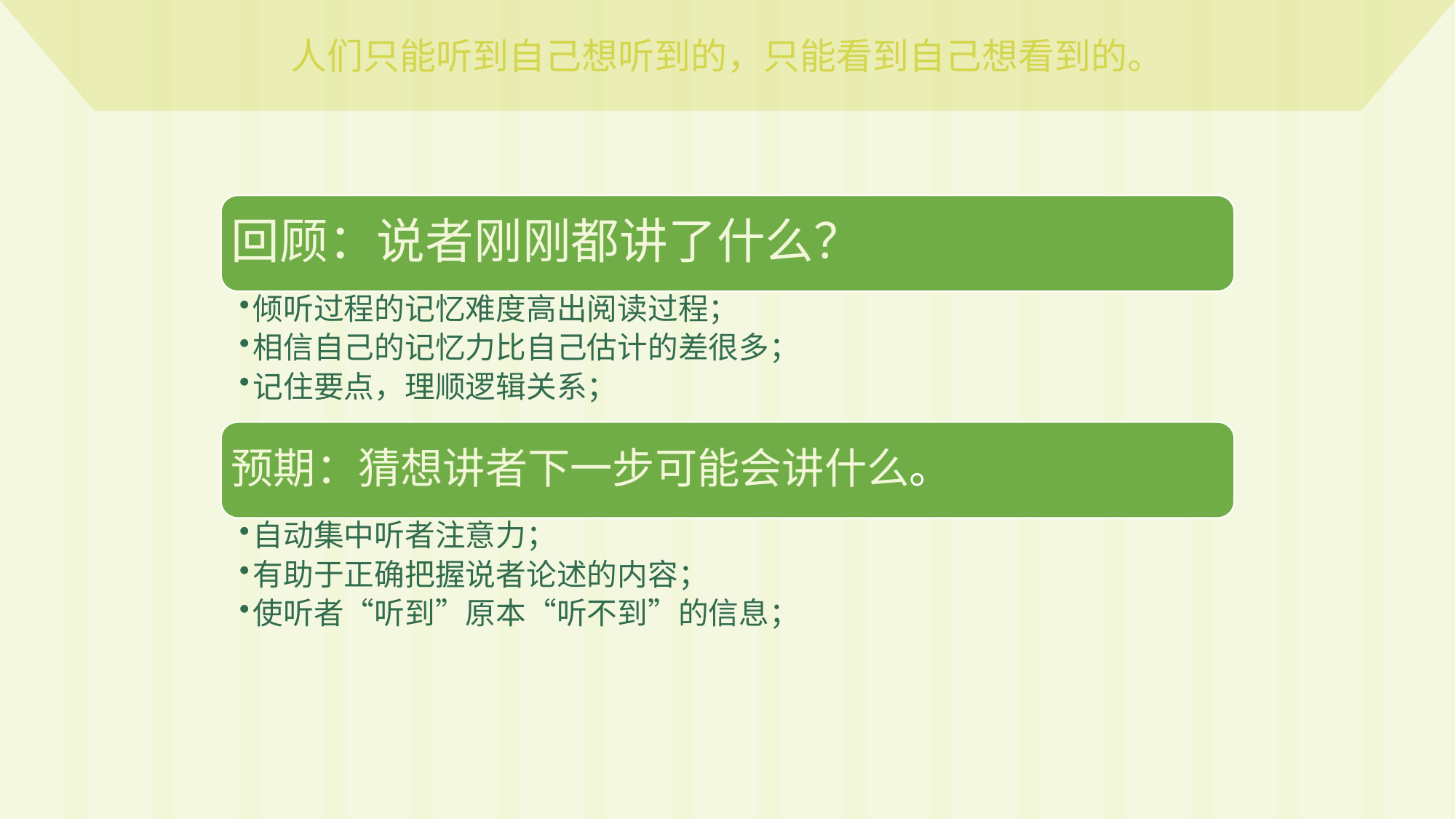

人们只能听到自己想听到的，只能看到自己想看到的。
回顾：说者刚刚都讲了什么？
倾听过程的记忆难度高出阅读过程；
相信自己的记忆力比自己估计的差很多；
记住要点，理顺逻辑关系；
预期：猜想讲者下一步可能会讲什么。
自动集中听者注意力；
有助于正确把握说者论述的内容；
使听者“听到”原本“听不到”的信息；